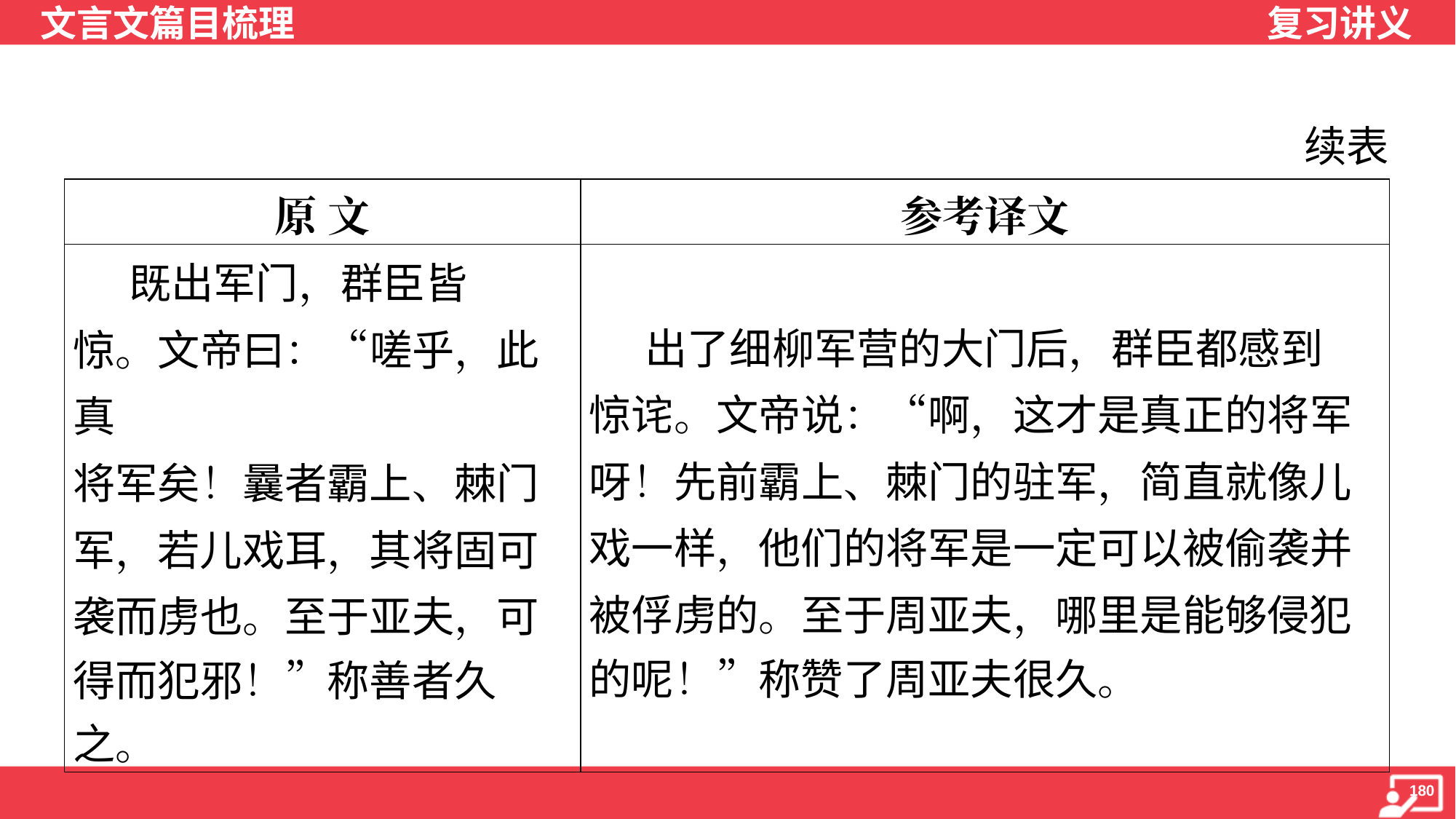

续表
| 原 文 | 参考译文 |
| --- | --- |
| 既出军门，群臣皆 惊。文帝曰：“嗟乎，此真 将军矣！曩者霸上、棘门 军，若儿戏耳，其将固可 袭而虏也。至于亚夫，可 得而犯邪！”称善者久之。 | 出了细柳军营的大门后，群臣都感到 惊诧。文帝说：“啊，这才是真正的将军 呀！先前霸上、棘门的驻军，简直就像儿 戏一样，他们的将军是一定可以被偷袭并 被俘虏的。至于周亚夫，哪里是能够侵犯 的呢！”称赞了周亚夫很久。 |